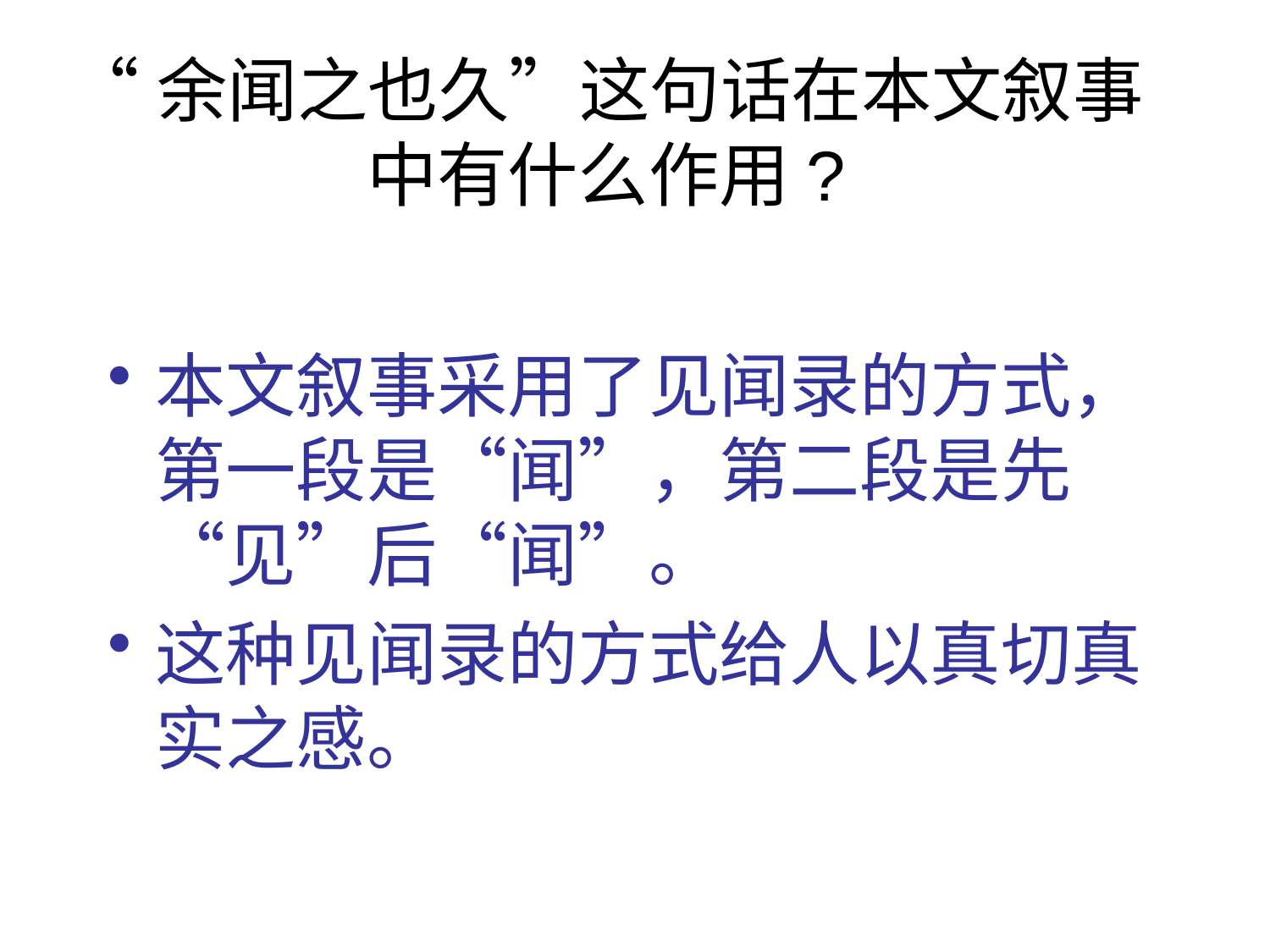

# “余闻之也久”这句话在本文叙事中有什么作用?
本文叙事采用了见闻录的方式，第一段是“闻”，第二段是先“见”后“闻”。
这种见闻录的方式给人以真切真实之感。